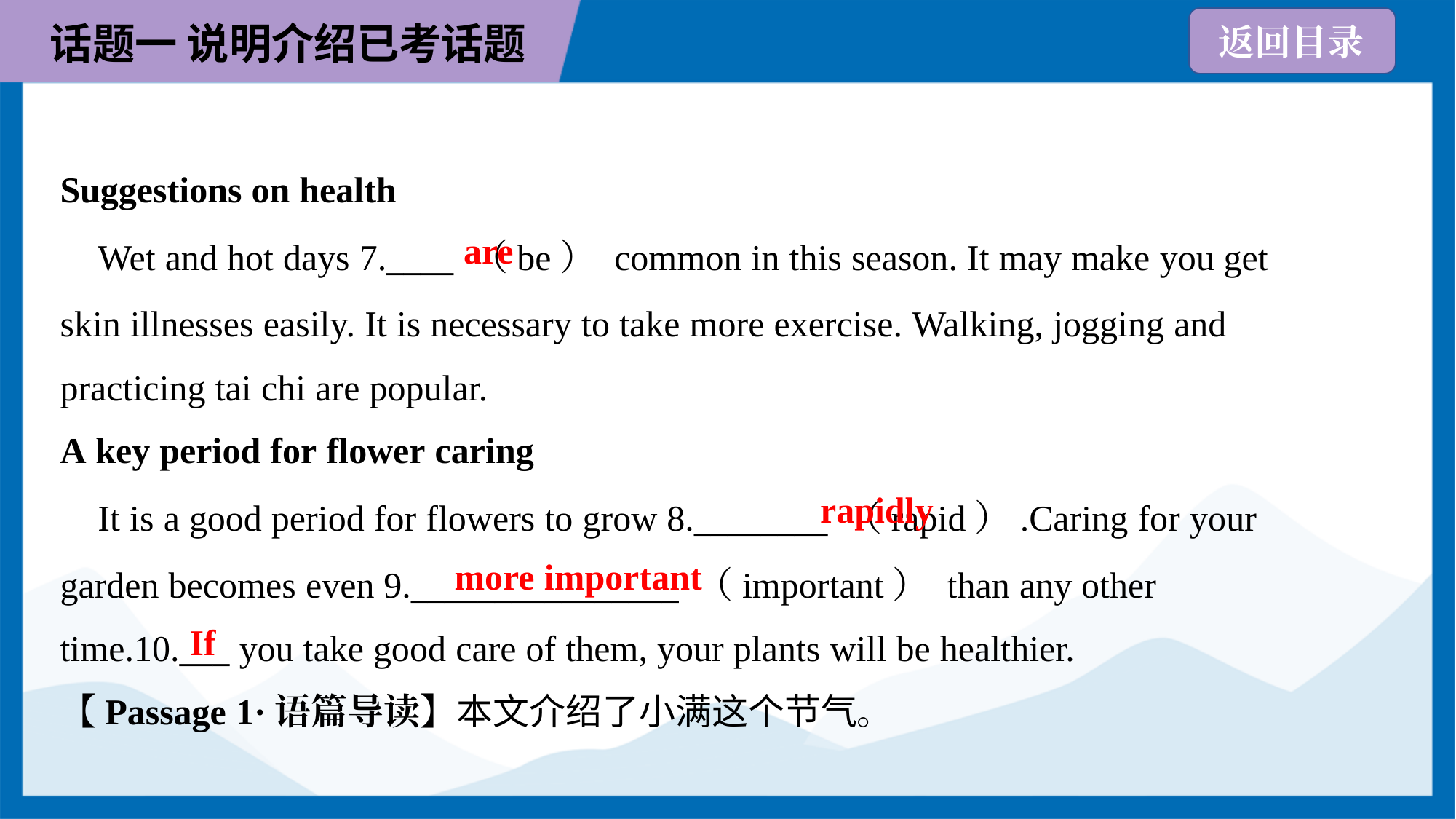

Suggestions on health
are
    Wet and hot days 7.____ （be） common in this season. It may make you get
skin illnesses easily. It is necessary to take more exercise. Walking, jogging and
practicing tai chi are popular.
A key period for flower caring
rapidly
    It is a good period for flowers to grow 8.________ （rapid）.Caring for your
garden becomes even 9.________________ （important） than any other
time.10.___ you take good care of them, your plants will be healthier.
more important
If
【Passage 1·语篇导读】本文介绍了小满这个节气。